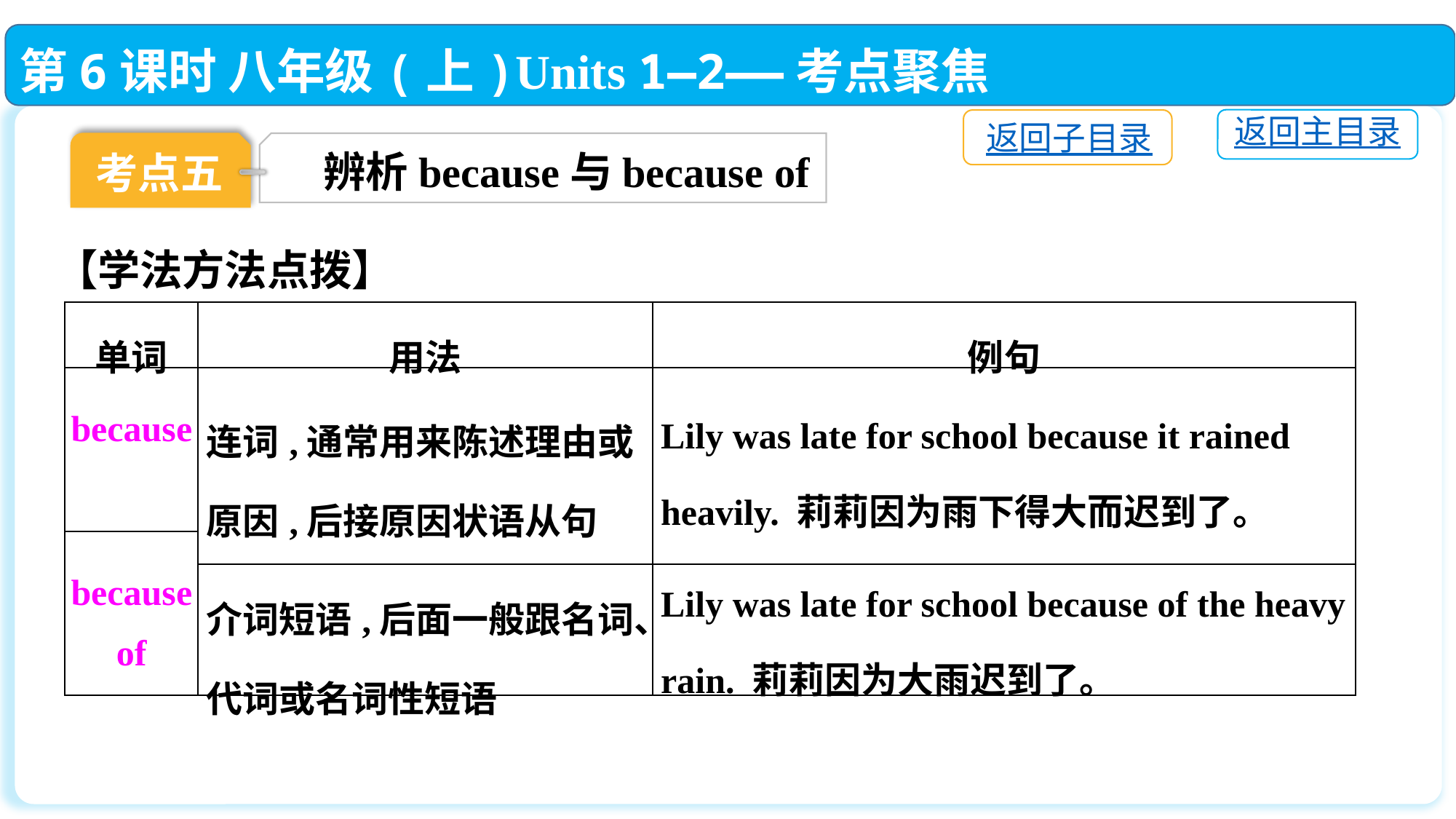

第6课时 八年级(上)Units 1—2——考点聚焦

返回主目录

返回子目录
考点五
辨析because与because of

【学法方法点拨】
| 单词 | 用法 | 例句 |
| --- | --- | --- |
| because | 连词,通常用来陈述理由或原因,后接原因状语从句 | Lily was late for school because it rained heavily. 莉莉因为雨下得大而迟到了。 |
| because of |  |  |
|  | 介词短语,后面一般跟名词、代词或名词性短语 | Lily was late for school because of the heavy rain. 莉莉因为大雨迟到了。 |